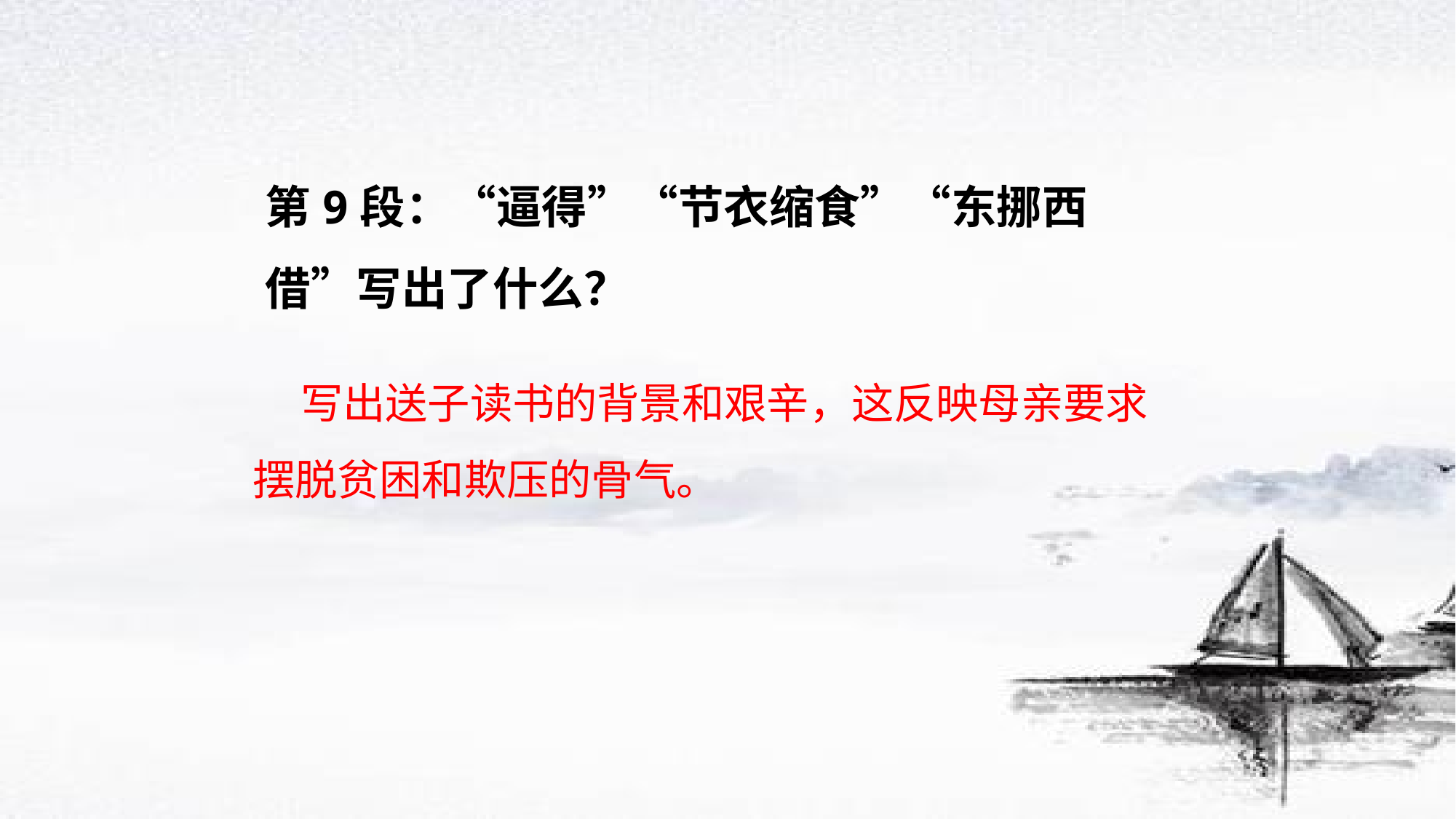

第9段：“逼得”“节衣缩食”“东挪西借”写出了什么？
    写出送子读书的背景和艰辛，这反映母亲要求摆脱贫困和欺压的骨气。